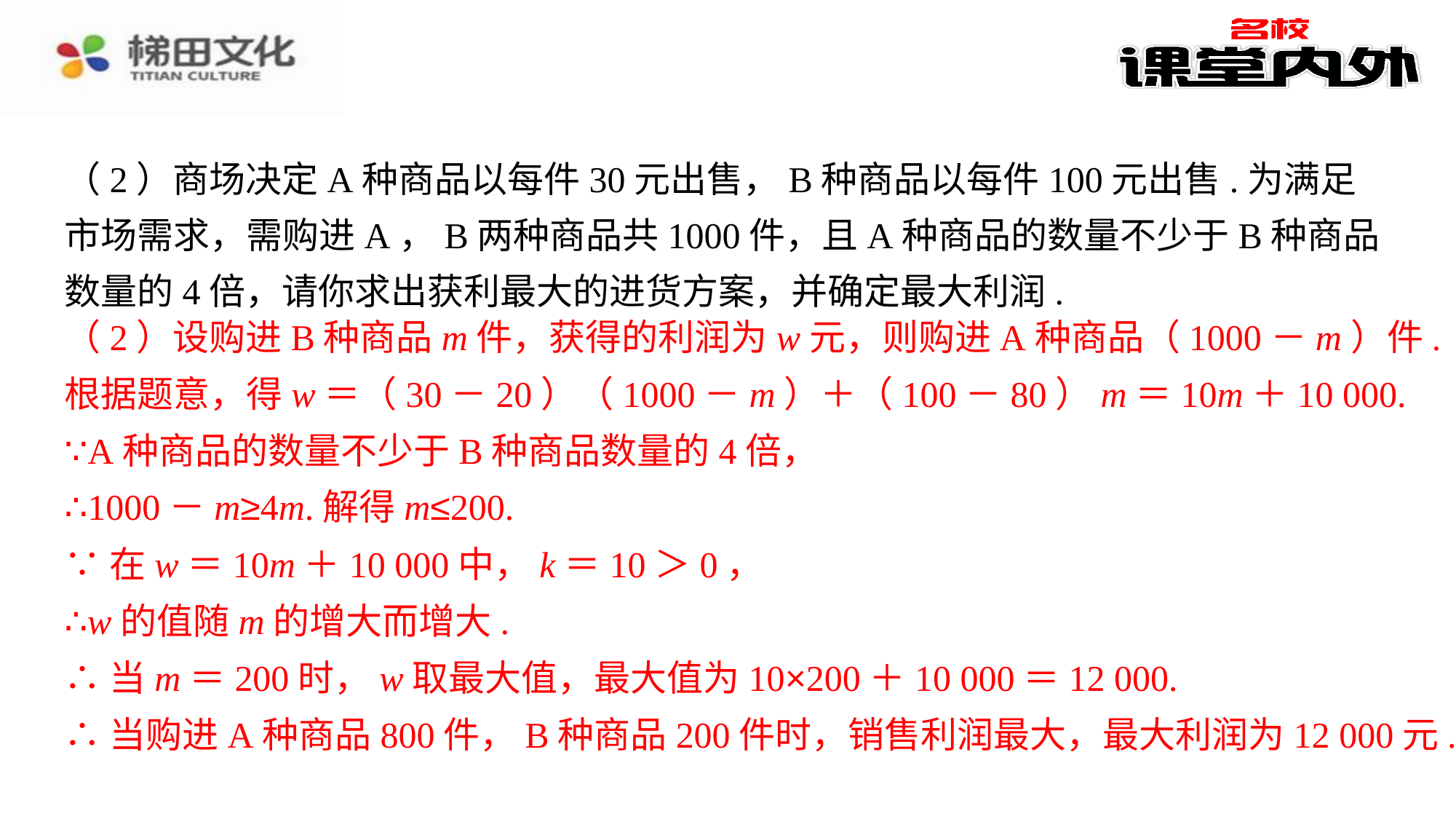

（2）商场决定A种商品以每件30元出售，B种商品以每件100元出售.为满足市场需求，需购进A，B两种商品共1000件，且A种商品的数量不少于B种商品数量的4倍，请你求出获利最大的进货方案，并确定最大利润. 价为80元.⁠
（2）设购进B种商品m件，获得的利润为w元，则购进A种商品（1000－m）件.
（2）设购进B种商品m件，获得的利润为w元，则购进A种商品（1000－m）件.⁠
根据题意，得w＝（30－20）（1000－m）＋（100－80）m＝10m＋10 000.⁠
∵A种商品的数量不少于B种商品数量的4倍，⁠
∴1000－m≥4m.解得m≤200.⁠
∵在w＝10m＋10 000中，k＝10＞0，⁠
∴w的值随m的增大而增大.⁠
∴当m＝200时，w取最大值，最大值为10×200＋10 000＝12 000.⁠
∴当购进A种商品800件，B种商品200件时，销售利润最大，最大利润为12 000元.⁠
根据题意，得w＝（30－20）（1000－m）＋（100－80）m＝10m＋10 000.
∵A种商品的数量不少于B种商品数量的4倍，
∴1000－m≥4m.解得m≤200.
∵在w＝10m＋10 000中，k＝10＞0，
∴w的值随m的增大而增大.
∴当m＝200时，w取最大值，最大值为10×200＋10 000＝12 000.
∴当购进A种商品800件，B种商品200件时，销售利润最大，最大利润为12 000元.